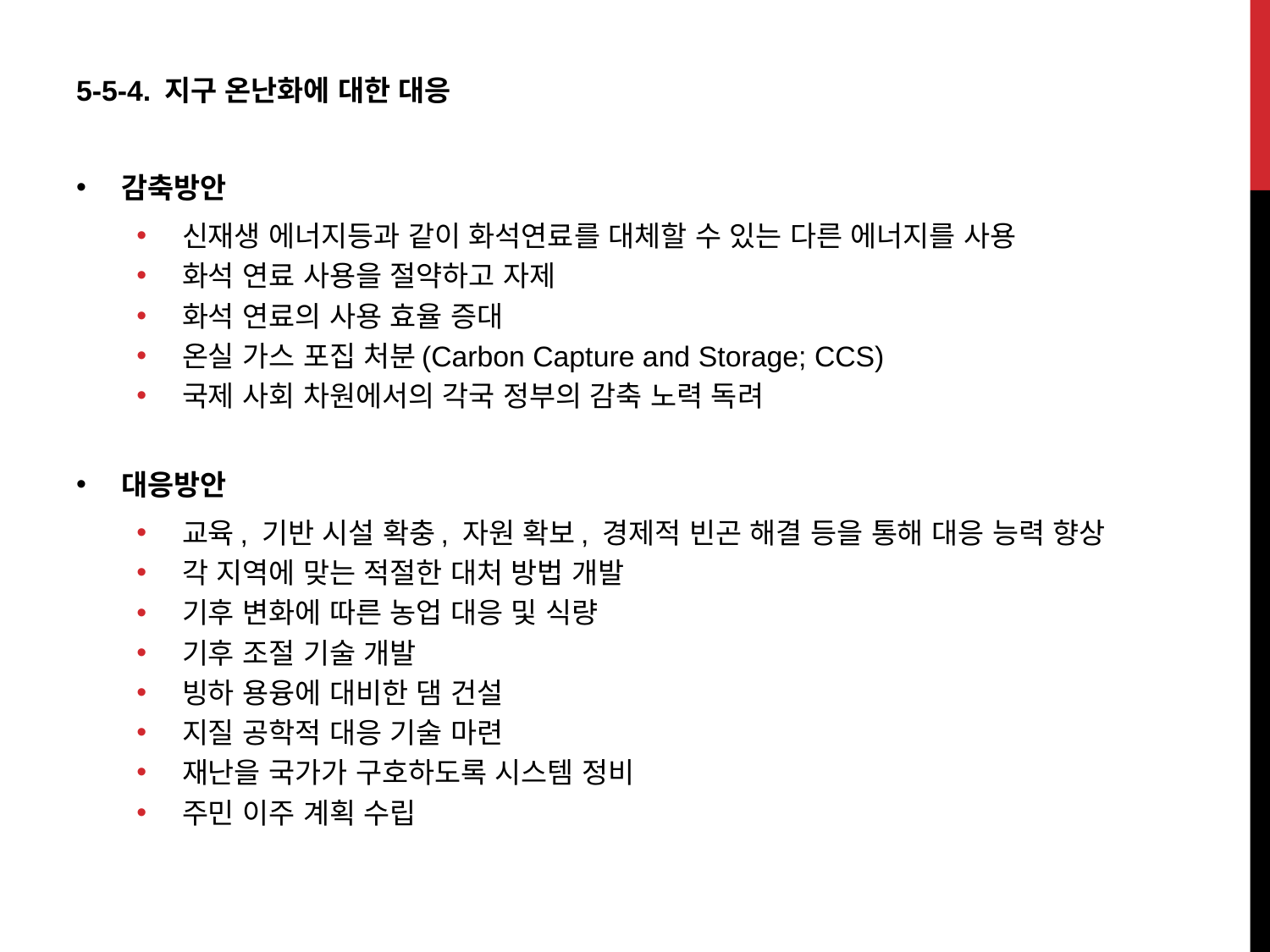

5-5-4. 지구 온난화에 대한 대응

감축방안
신재생 에너지등과 같이 화석연료를 대체할 수 있는 다른 에너지를 사용
화석 연료 사용을 절약하고 자제
화석 연료의 사용 효율 증대
온실 가스 포집 처분(Carbon Capture and Storage; CCS)
국제 사회 차원에서의 각국 정부의 감축 노력 독려

대응방안
교육, 기반 시설 확충, 자원 확보, 경제적 빈곤 해결 등을 통해 대응 능력 향상
각 지역에 맞는 적절한 대처 방법 개발
기후 변화에 따른 농업 대응 및 식량
기후 조절 기술 개발
빙하 용융에 대비한 댐 건설
지질 공학적 대응 기술 마련
재난을 국가가 구호하도록 시스템 정비
주민 이주 계획 수립